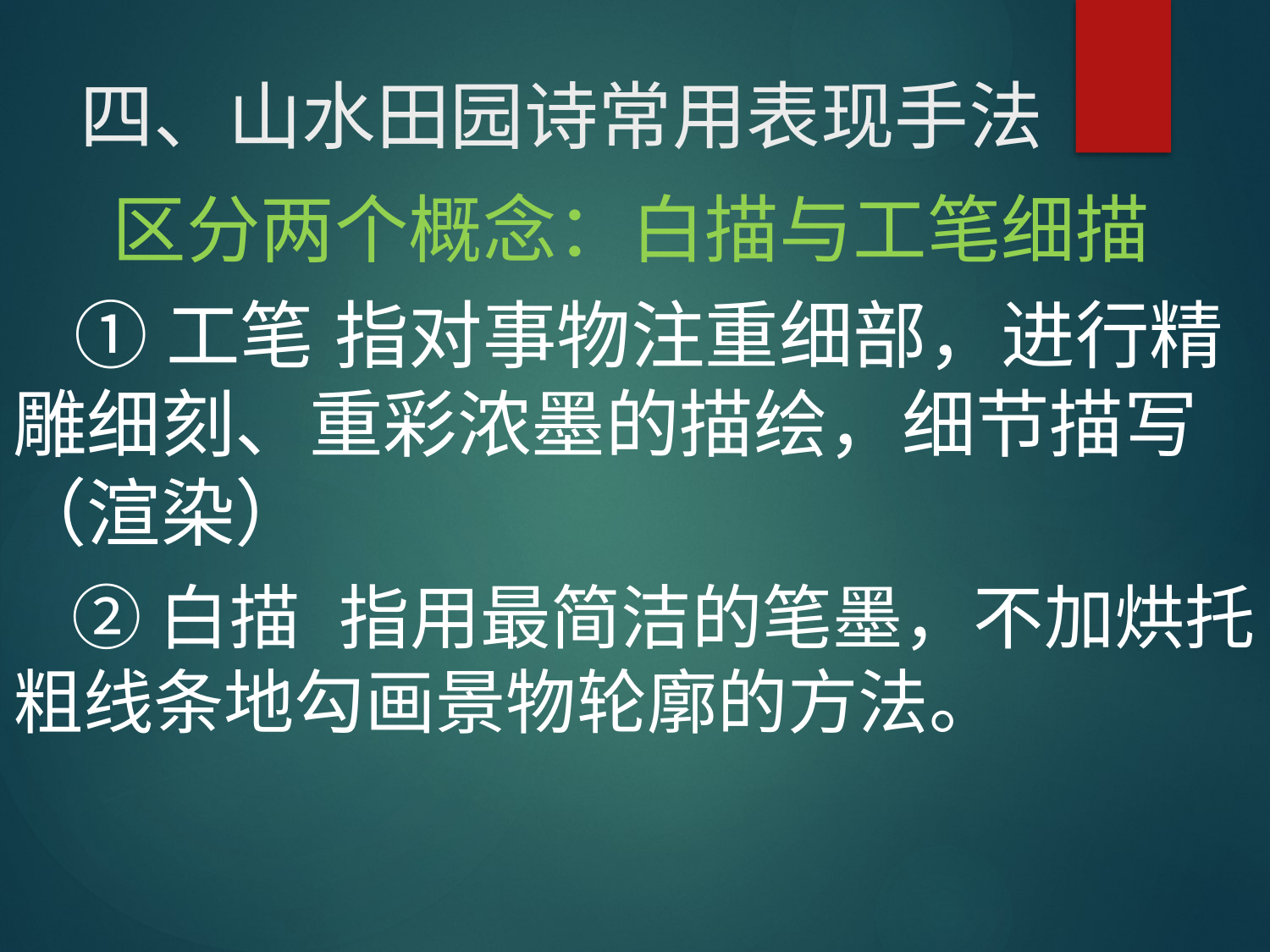

# 四、山水田园诗常用表现手法
    区分两个概念：白描与工笔细描
   ①工笔 指对事物注重细部，进行精雕细刻、重彩浓墨的描绘，细节描写（渲染）
   ②白描  指用最简洁的笔墨，不加烘托粗线条地勾画景物轮廓的方法。